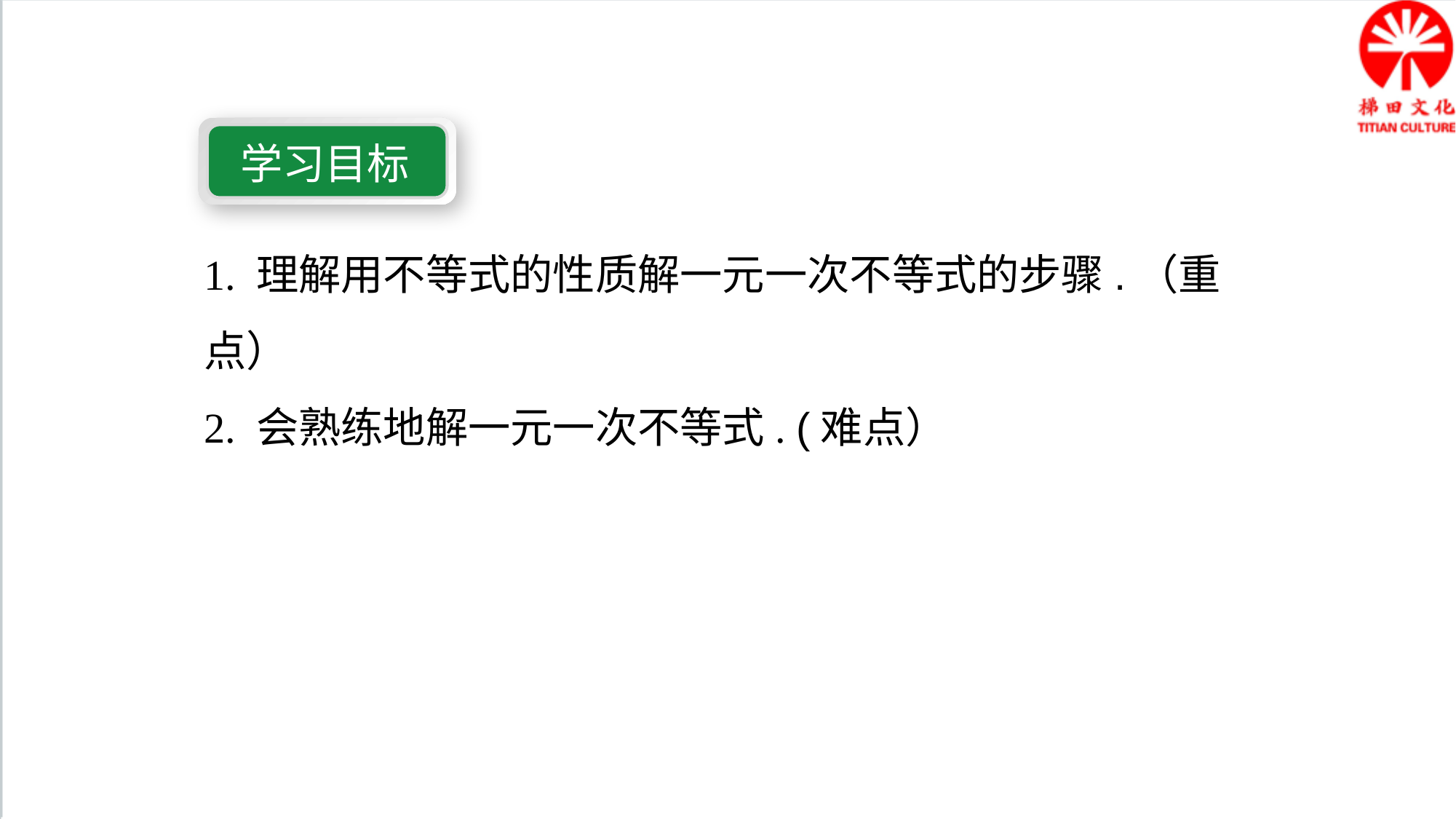

学习目标
1. 理解用不等式的性质解一元一次不等式的步骤.（重点）
2. 会熟练地解一元一次不等式. (难点）